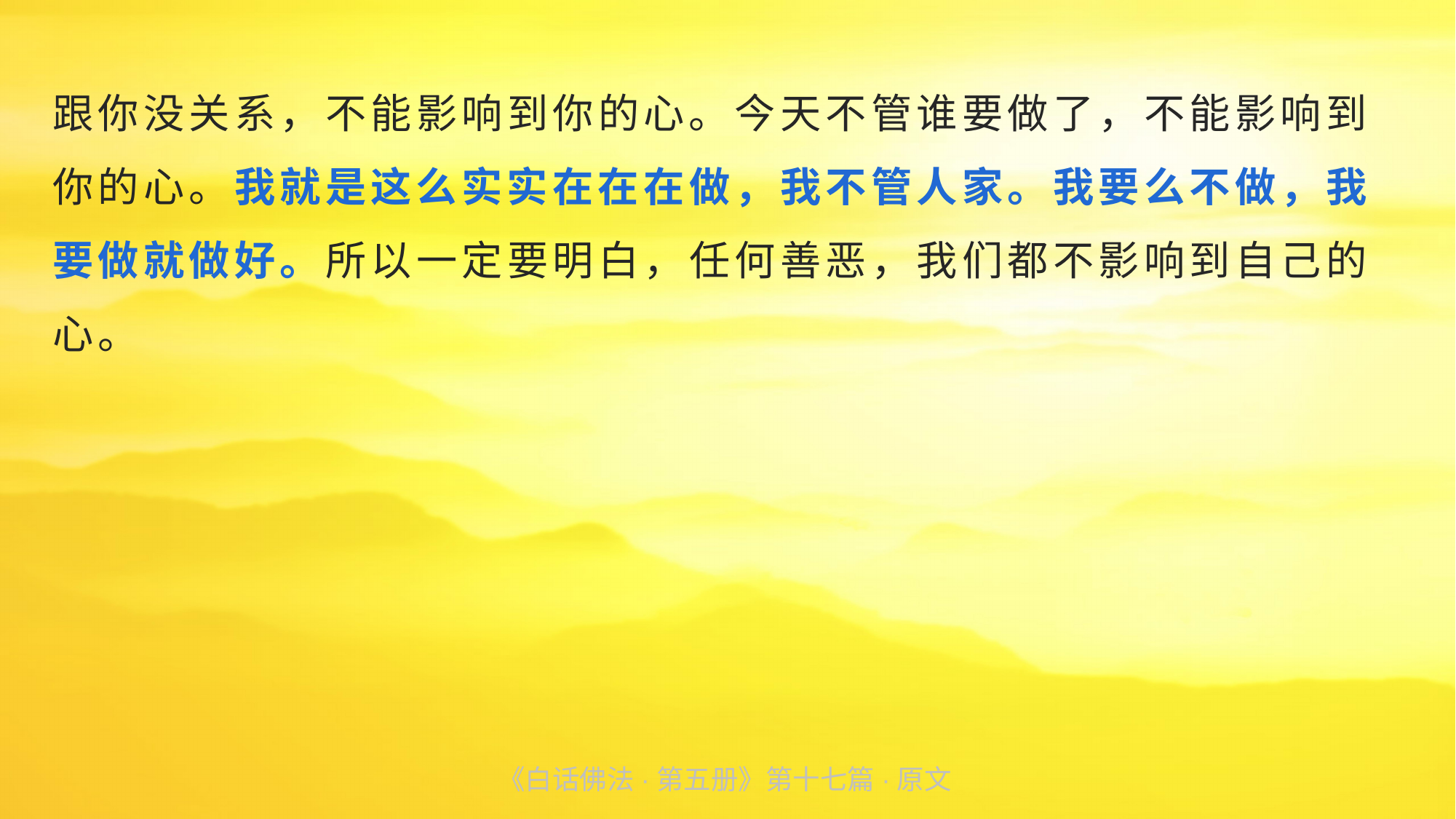

跟你没关系，不能影响到你的心。今天不管谁要做了，不能影响到你的心。我就是这么实实在在在做，我不管人家。我要么不做，我要做就做好。所以一定要明白，任何善恶，我们都不影响到自己的
心。

《白话佛法·第五册》第十七篇·原文